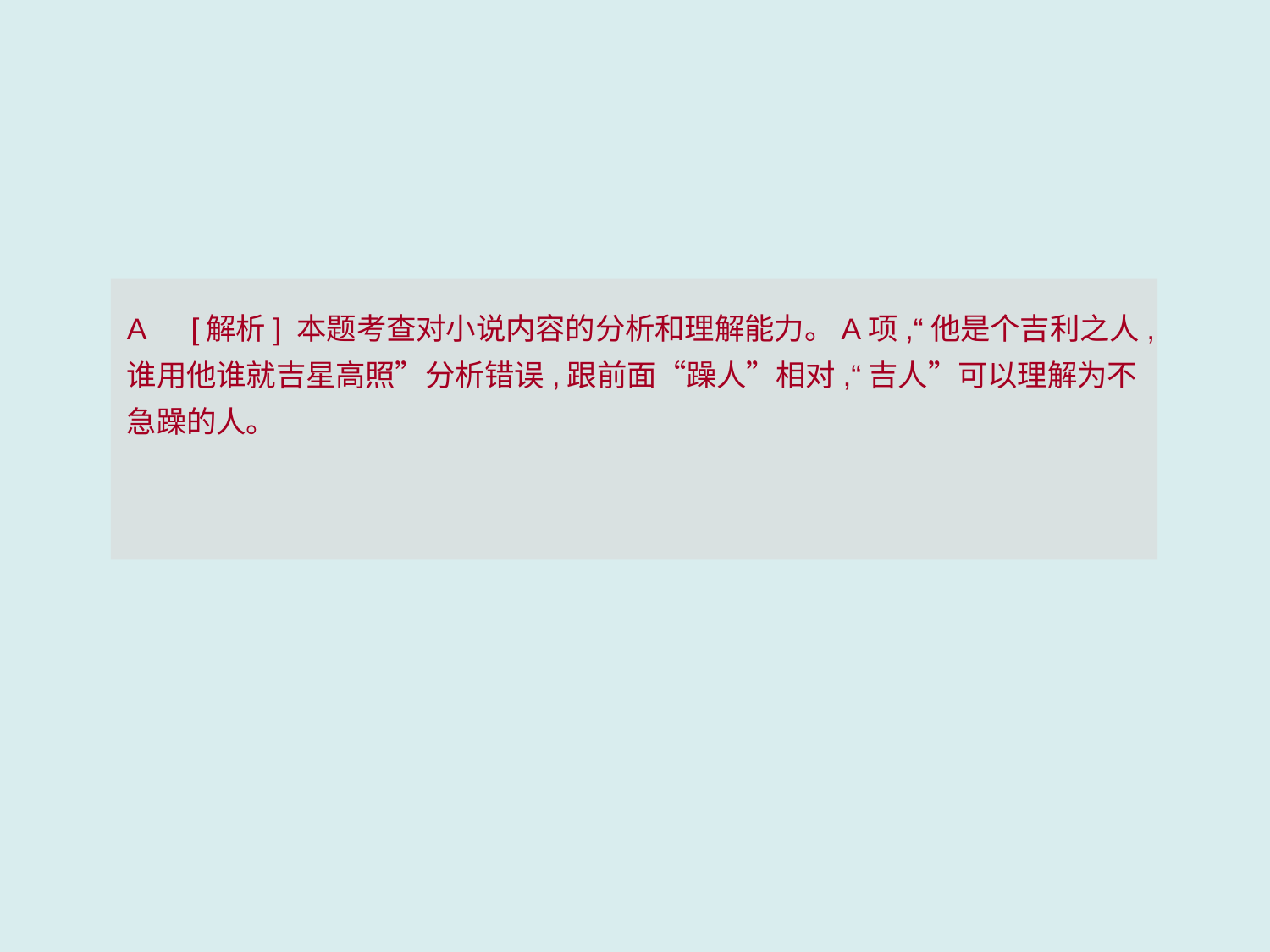

A　[解析] 本题考查对小说内容的分析和理解能力。A项,“他是个吉利之人,谁用他谁就吉星高照”分析错误,跟前面“躁人”相对,“吉人”可以理解为不急躁的人。